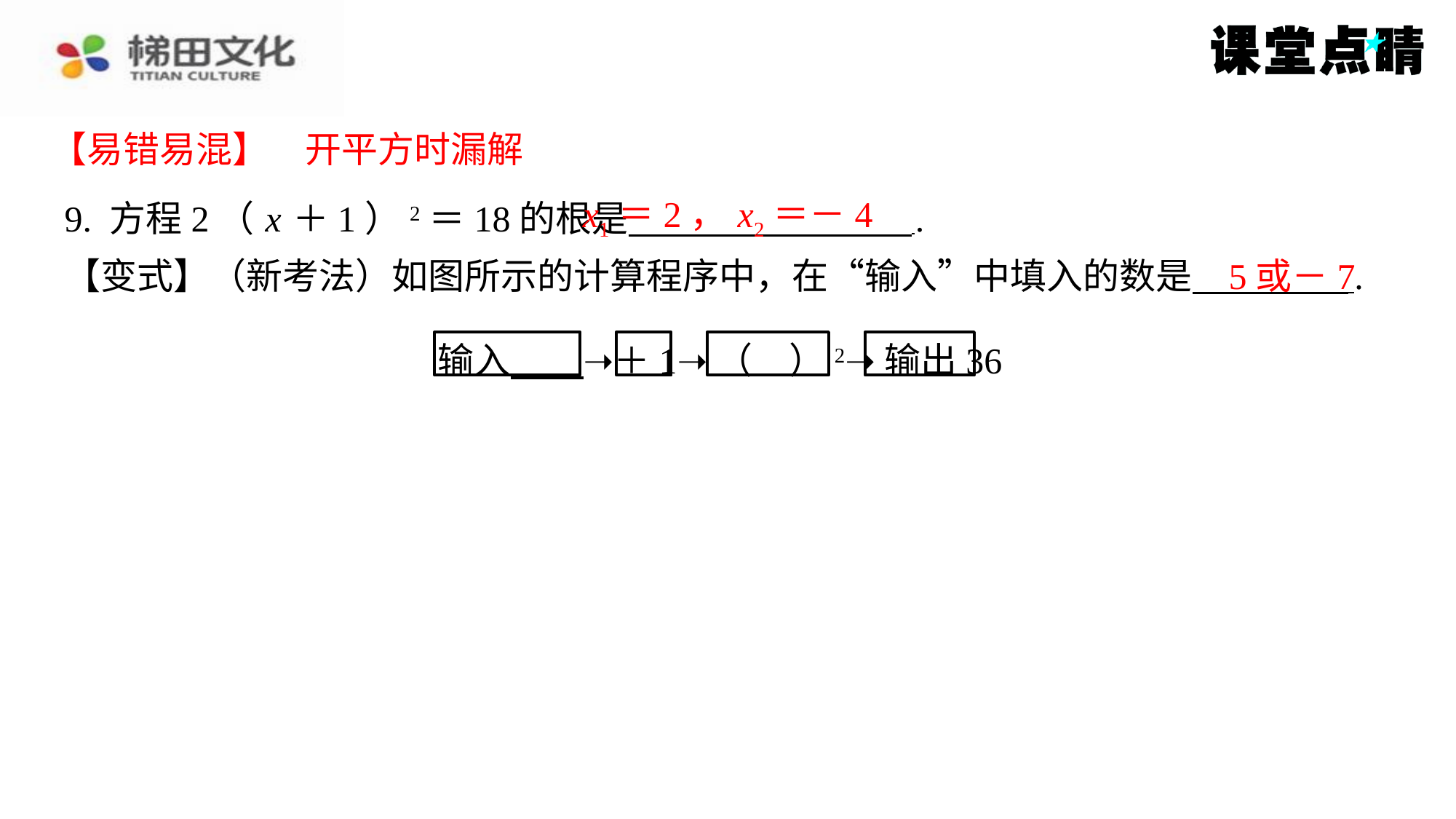

【易错易混】　开平方时漏解
x1＝2， x2＝－4
9. 方程2（ x ＋1）2＝18的根是                                           ⁠.
5或－7
【变式】（新考法）如图所示的计算程序中，在“输入”中填入的数是                        ⁠.
输入 　　➝＋1➝（　）2➝输出36